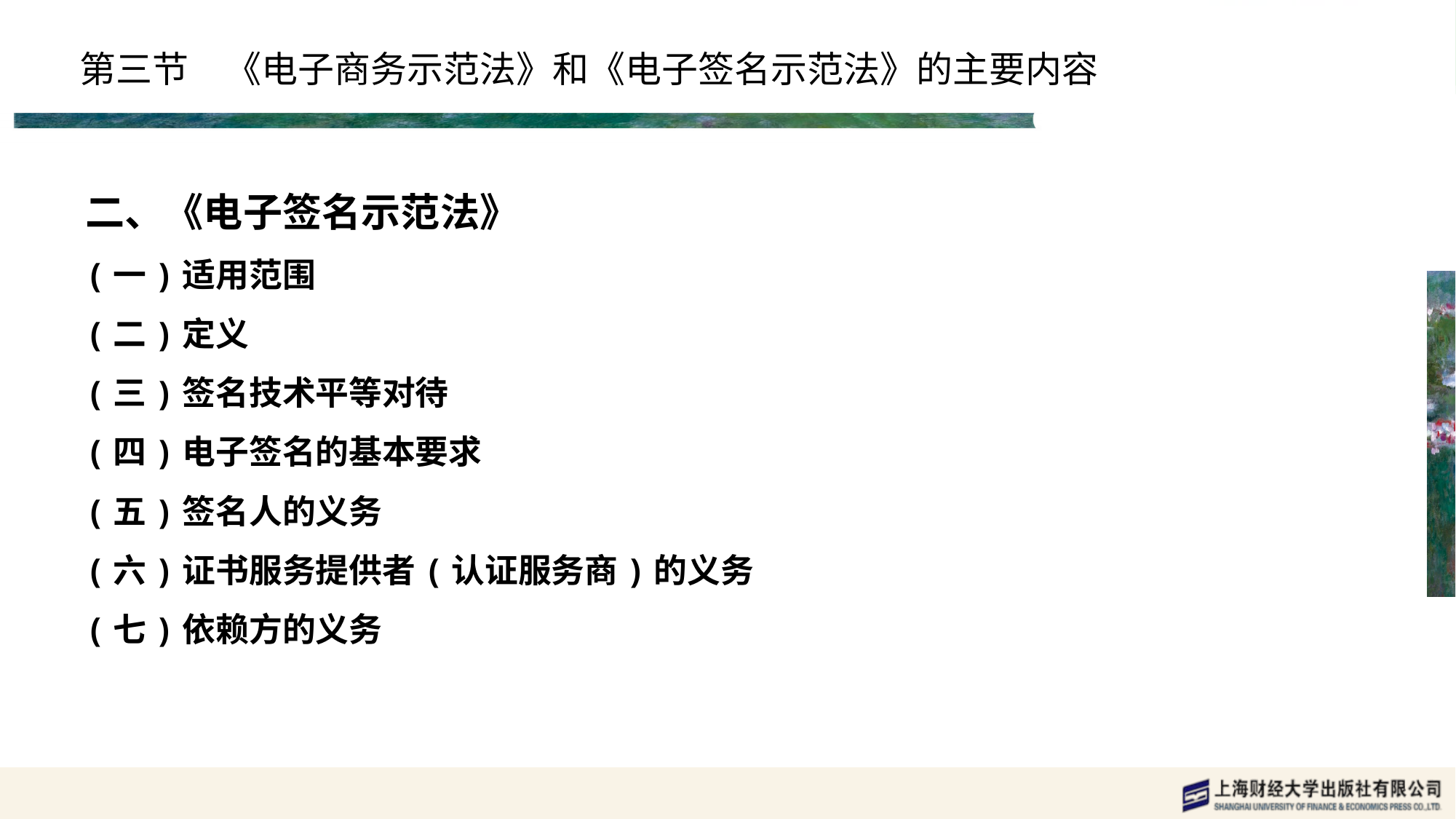

# 第三节　《电子商务示范法》和《电子签名示范法》的主要内容
二、《电子签名示范法》
(一)适用范围
(二)定义
(三)签名技术平等对待
(四)电子签名的基本要求
(五)签名人的义务
(六)证书服务提供者(认证服务商)的义务
(七)依赖方的义务